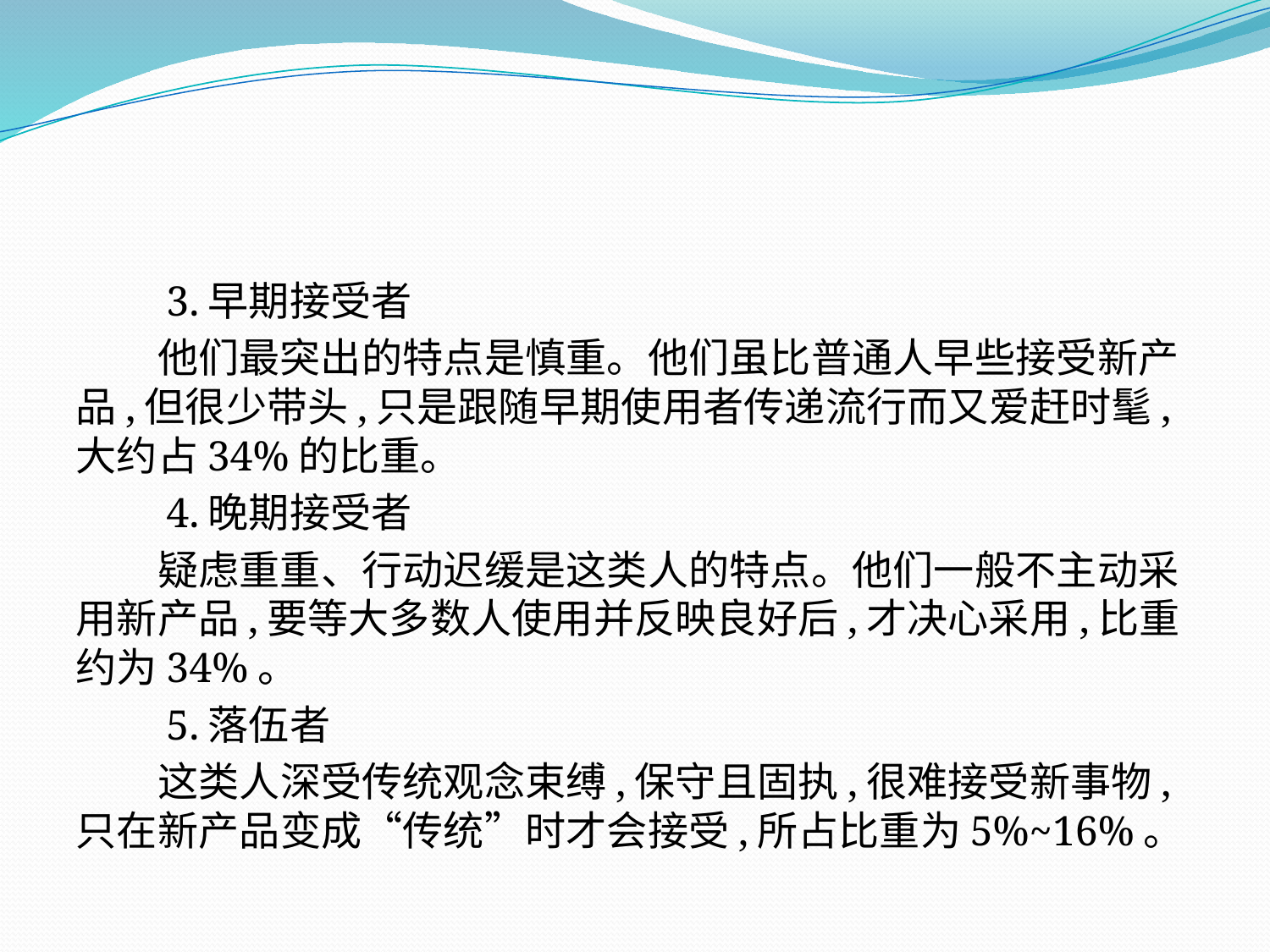

3.早期接受者
　　他们最突出的特点是慎重。他们虽比普通人早些接受新产品,但很少带头,只是跟随早期使用者传递流行而又爱赶时髦,大约占34%的比重。
　　4.晚期接受者
　　疑虑重重、行动迟缓是这类人的特点。他们一般不主动采用新产品,要等大多数人使用并反映良好后,才决心采用,比重约为34%。
　　5.落伍者
　　这类人深受传统观念束缚,保守且固执,很难接受新事物,只在新产品变成“传统”时才会接受,所占比重为5%~16%。